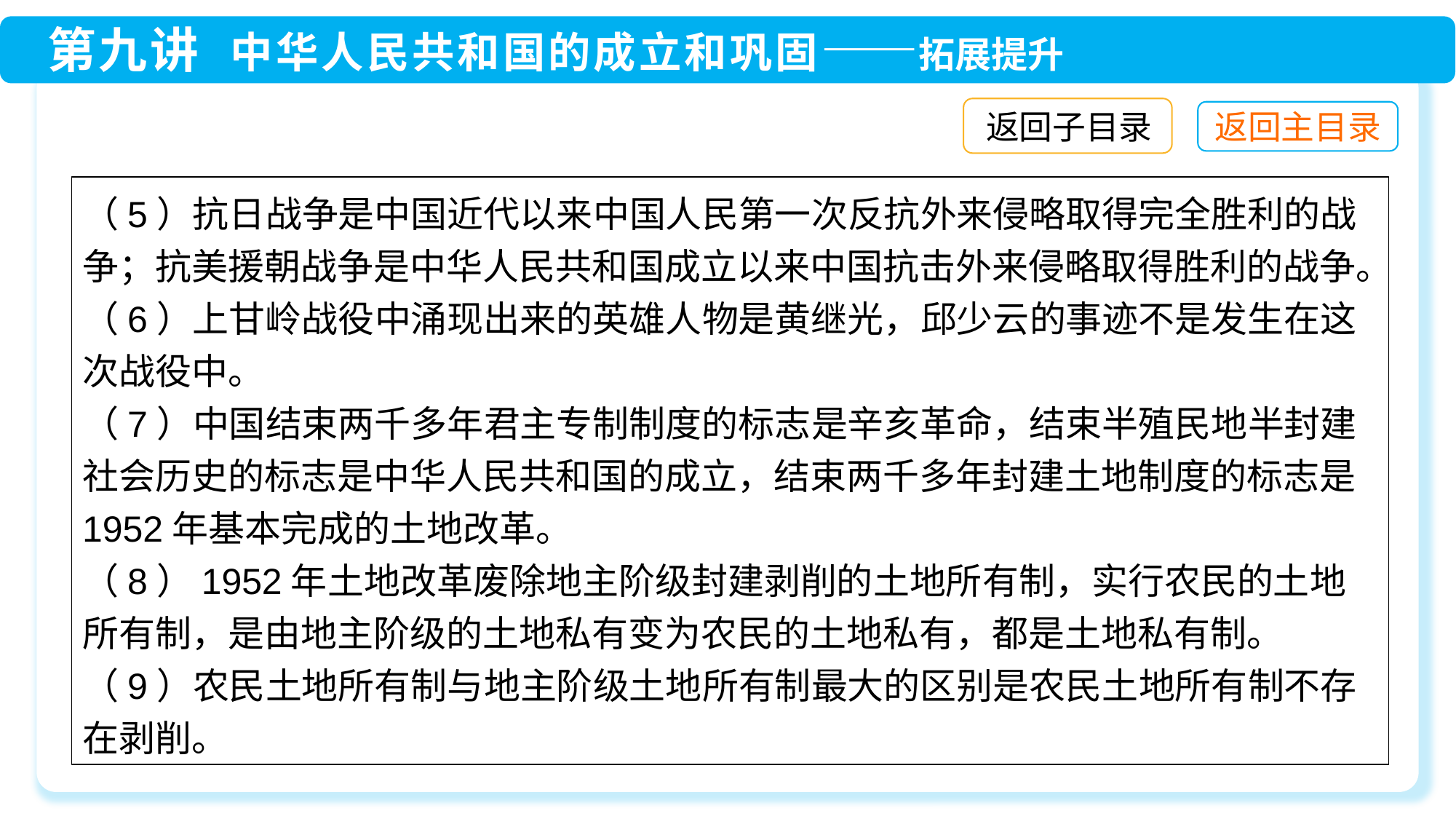

返回子目录
（5）抗日战争是中国近代以来中国人民第一次反抗外来侵略取得完全胜利的战争；抗美援朝战争是中华人民共和国成立以来中国抗击外来侵略取得胜利的战争。
（6）上甘岭战役中涌现出来的英雄人物是黄继光，邱少云的事迹不是发生在这次战役中。
（7）中国结束两千多年君主专制制度的标志是辛亥革命，结束半殖民地半封建社会历史的标志是中华人民共和国的成立，结束两千多年封建土地制度的标志是1952年基本完成的土地改革。
（8）1952年土地改革废除地主阶级封建剥削的土地所有制，实行农民的土地所有制，是由地主阶级的土地私有变为农民的土地私有，都是土地私有制。
（9）农民土地所有制与地主阶级土地所有制最大的区别是农民土地所有制不存在剥削。